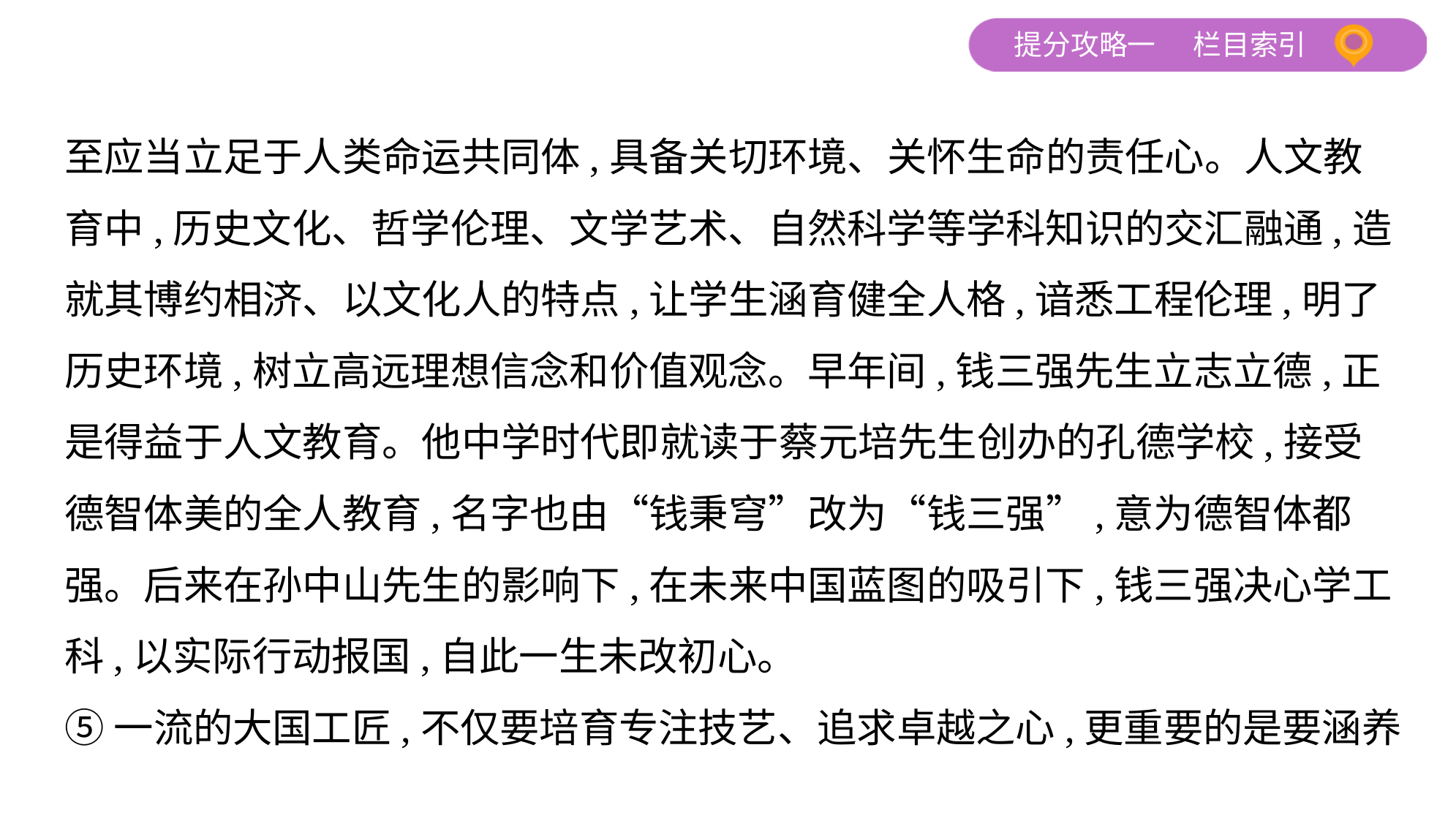

至应当立足于人类命运共同体,具备关切环境、关怀生命的责任心。人文教
育中,历史文化、哲学伦理、文学艺术、自然科学等学科知识的交汇融通,造
就其博约相济、以文化人的特点,让学生涵育健全人格,谙悉工程伦理,明了
历史环境,树立高远理想信念和价值观念。早年间,钱三强先生立志立德,正
是得益于人文教育。他中学时代即就读于蔡元培先生创办的孔德学校,接受
德智体美的全人教育,名字也由“钱秉穹”改为“钱三强”,意为德智体都
强。后来在孙中山先生的影响下,在未来中国蓝图的吸引下,钱三强决心学工
科,以实际行动报国,自此一生未改初心。
⑤一流的大国工匠,不仅要培育专注技艺、追求卓越之心,更重要的是要涵养